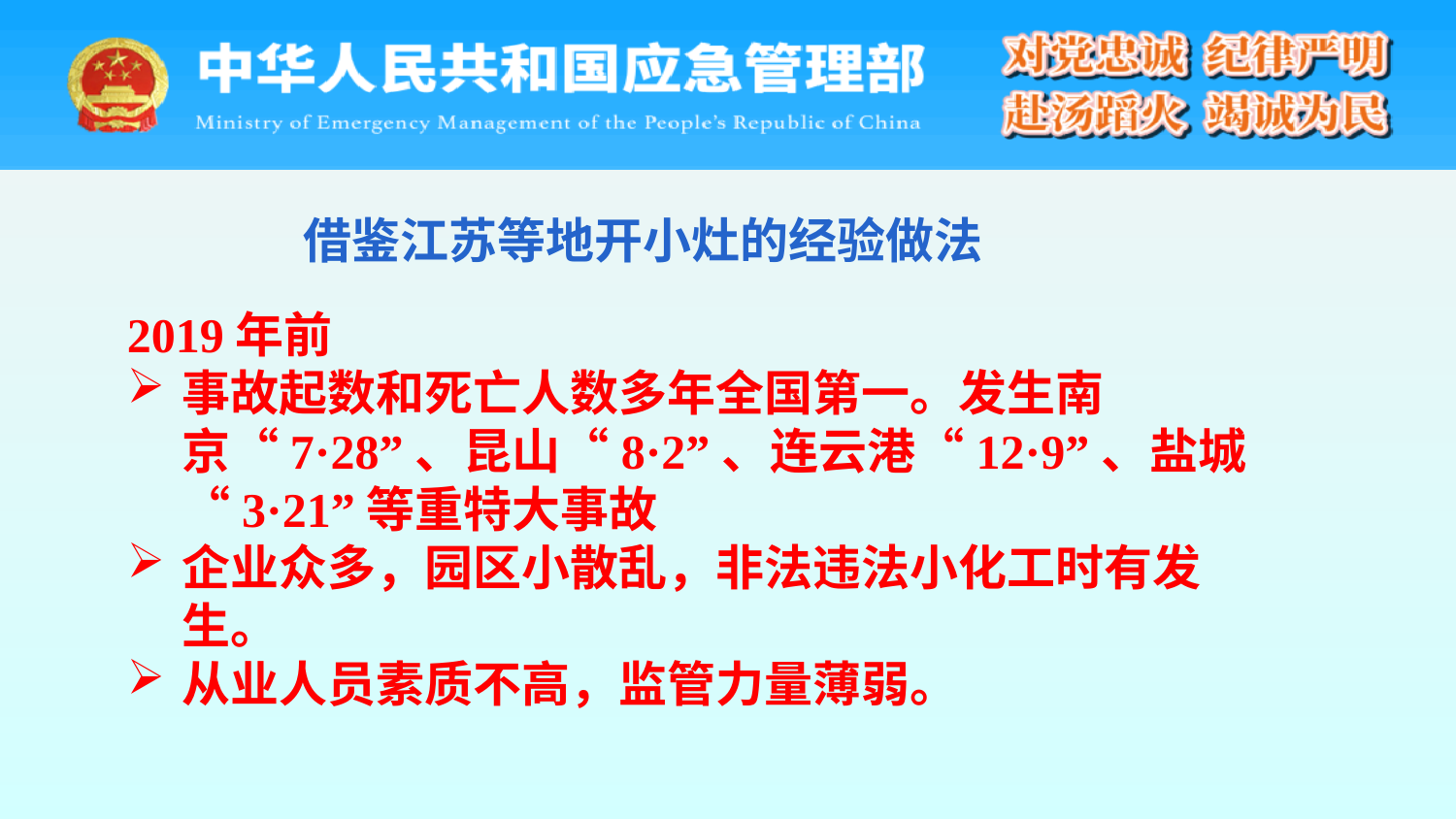

借鉴江苏等地开小灶的经验做法
2019年前
事故起数和死亡人数多年全国第一。发生南京“7·28”、昆山“8·2”、连云港“12·9”、盐城“3·21”等重特大事故
企业众多，园区小散乱，非法违法小化工时有发生。
从业人员素质不高，监管力量薄弱。

70